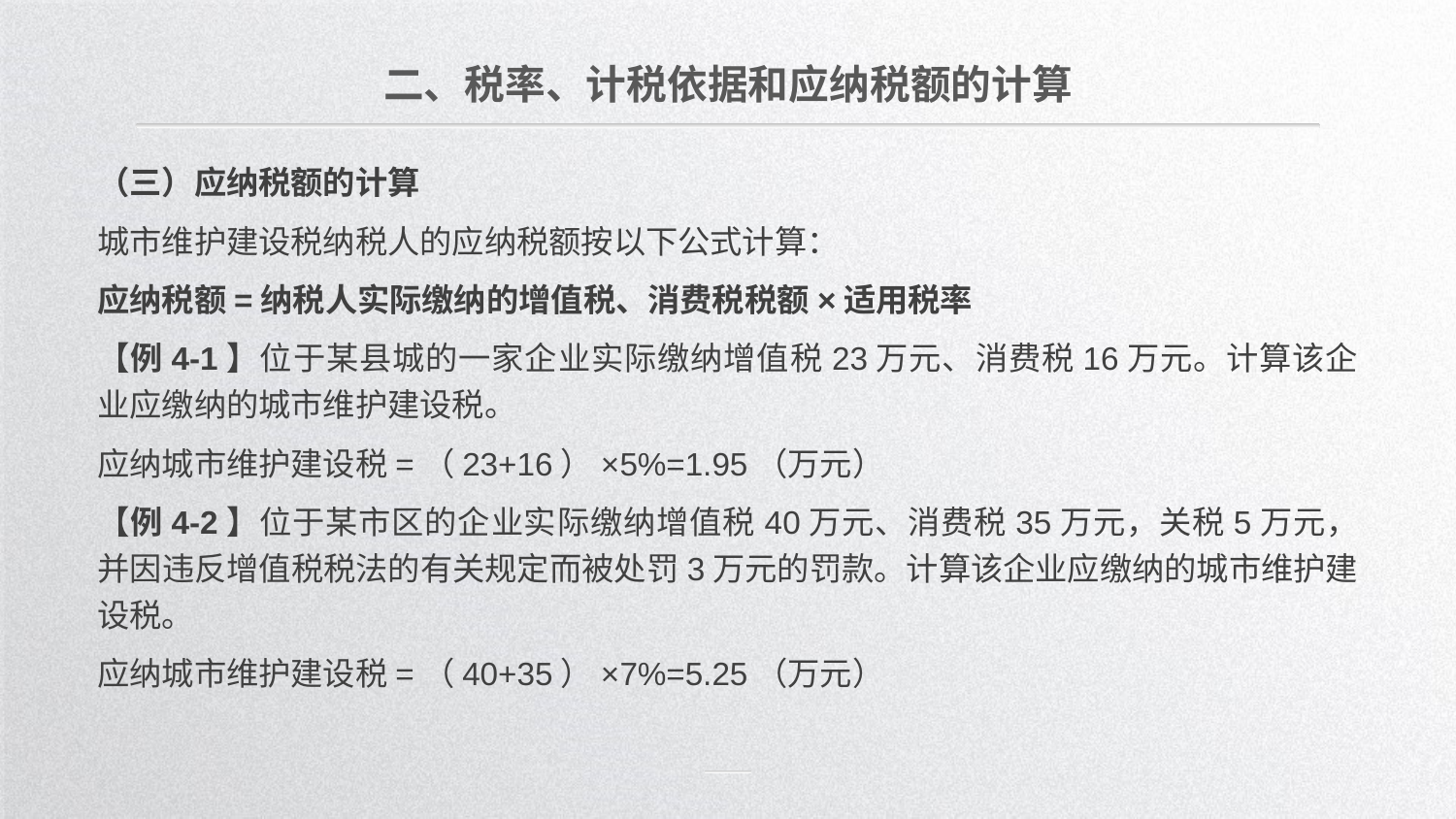

二、税率、计税依据和应纳税额的计算
（三）应纳税额的计算
城市维护建设税纳税人的应纳税额按以下公式计算：
应纳税额=纳税人实际缴纳的增值税、消费税税额×适用税率
【例4-1】位于某县城的一家企业实际缴纳增值税23万元、消费税16万元。计算该企业应缴纳的城市维护建设税。
应纳城市维护建设税=（23+16）×5%=1.95（万元）
【例4-2】位于某市区的企业实际缴纳增值税40万元、消费税35万元，关税5万元，并因违反增值税税法的有关规定而被处罚3万元的罚款。计算该企业应缴纳的城市维护建设税。
应纳城市维护建设税=（40+35）×7%=5.25（万元）